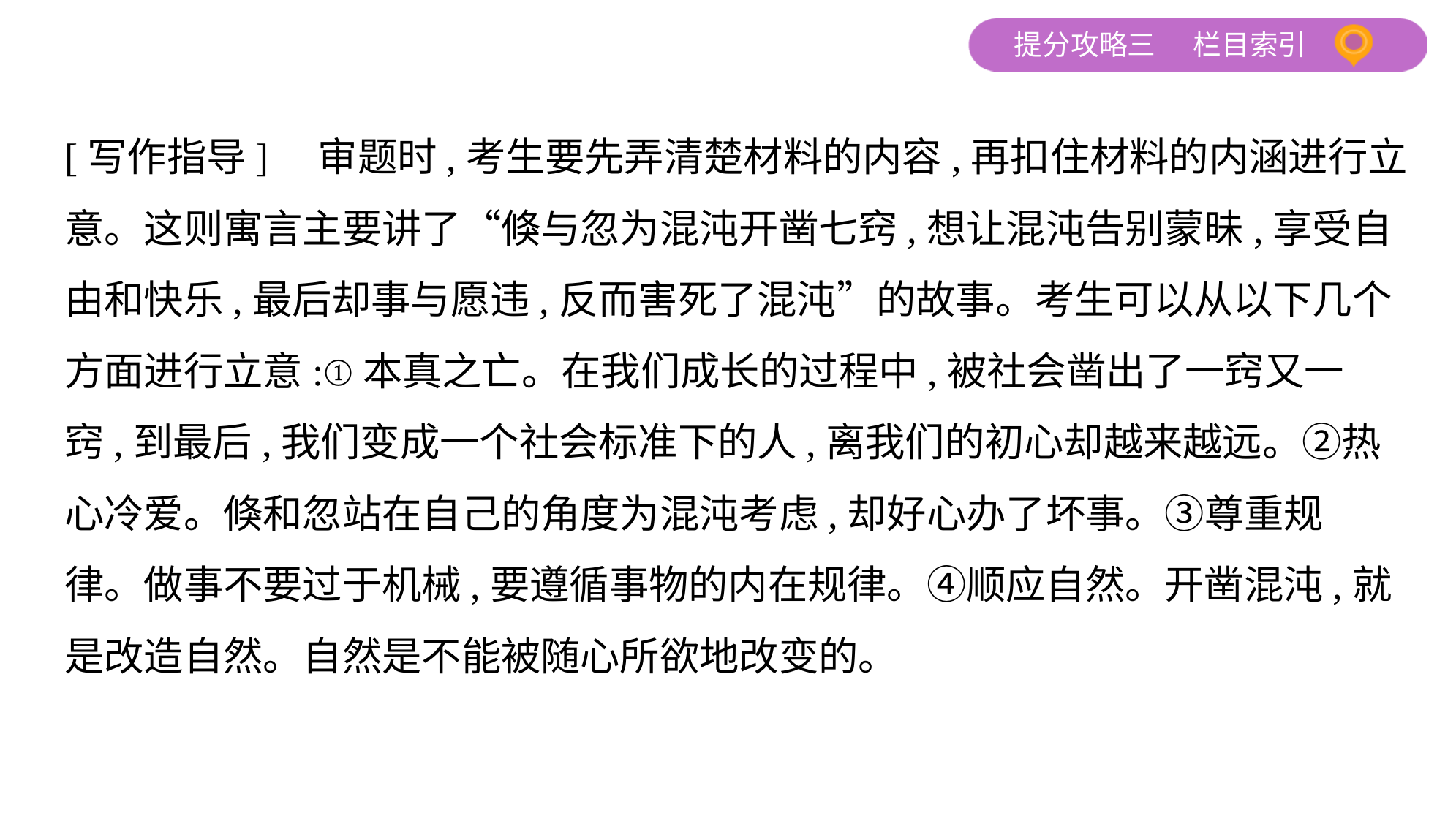

[写作指导]　审题时,考生要先弄清楚材料的内容,再扣住材料的内涵进行立
意。这则寓言主要讲了“倏与忽为混沌开凿七窍,想让混沌告别蒙昧,享受自
由和快乐,最后却事与愿违,反而害死了混沌”的故事。考生可以从以下几个
方面进行立意:①本真之亡。在我们成长的过程中,被社会凿出了一窍又一
窍,到最后,我们变成一个社会标准下的人,离我们的初心却越来越远。②热
心冷爱。倏和忽站在自己的角度为混沌考虑,却好心办了坏事。③尊重规
律。做事不要过于机械,要遵循事物的内在规律。④顺应自然。开凿混沌,就
是改造自然。自然是不能被随心所欲地改变的。